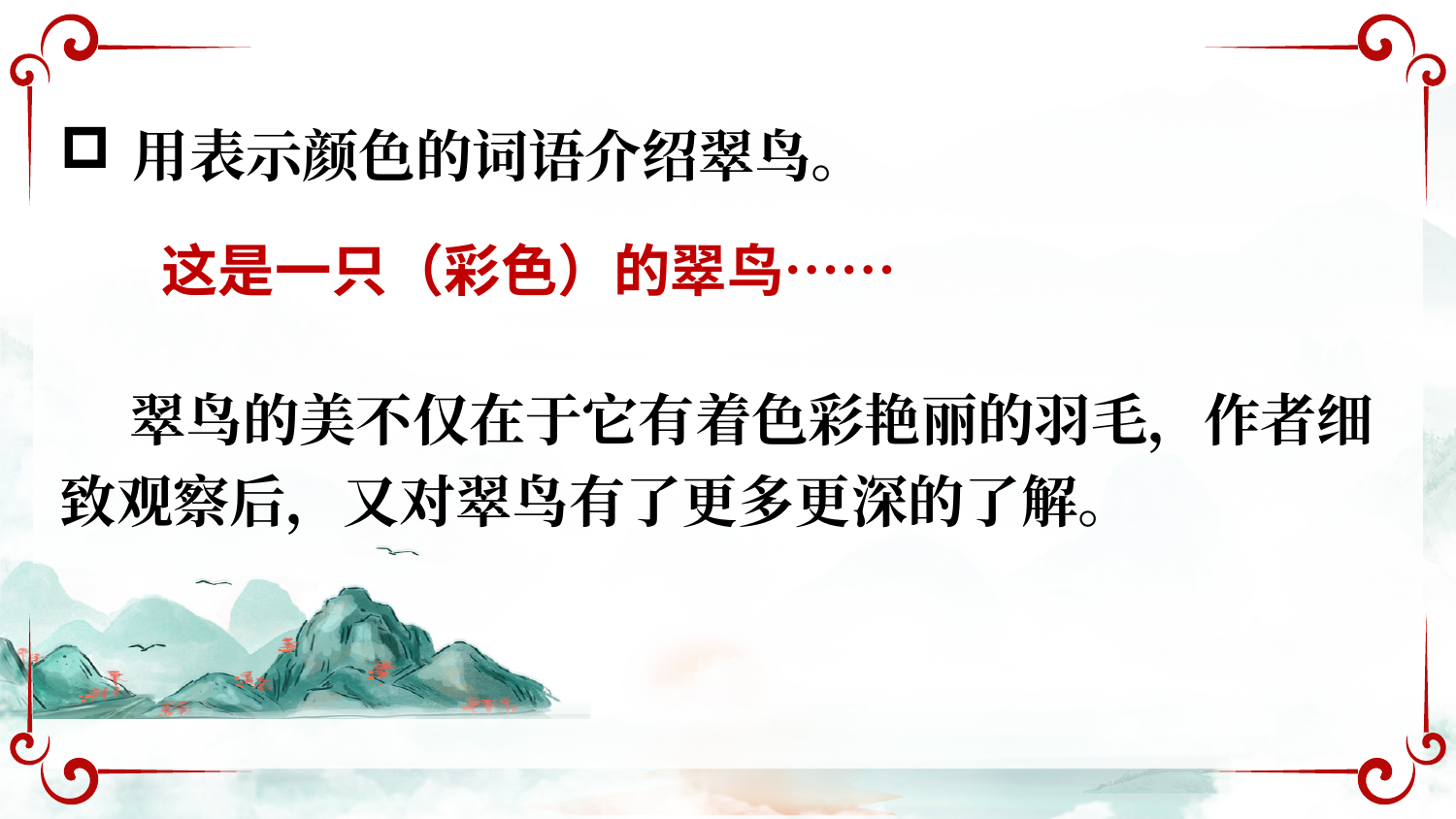

用表示颜色的词语介绍翠鸟。
    这是一只（彩色）的翠鸟……
    翠鸟的美不仅在于它有着色彩艳丽的羽毛，作者细致观察后，又对翠鸟有了更多更深的了解。